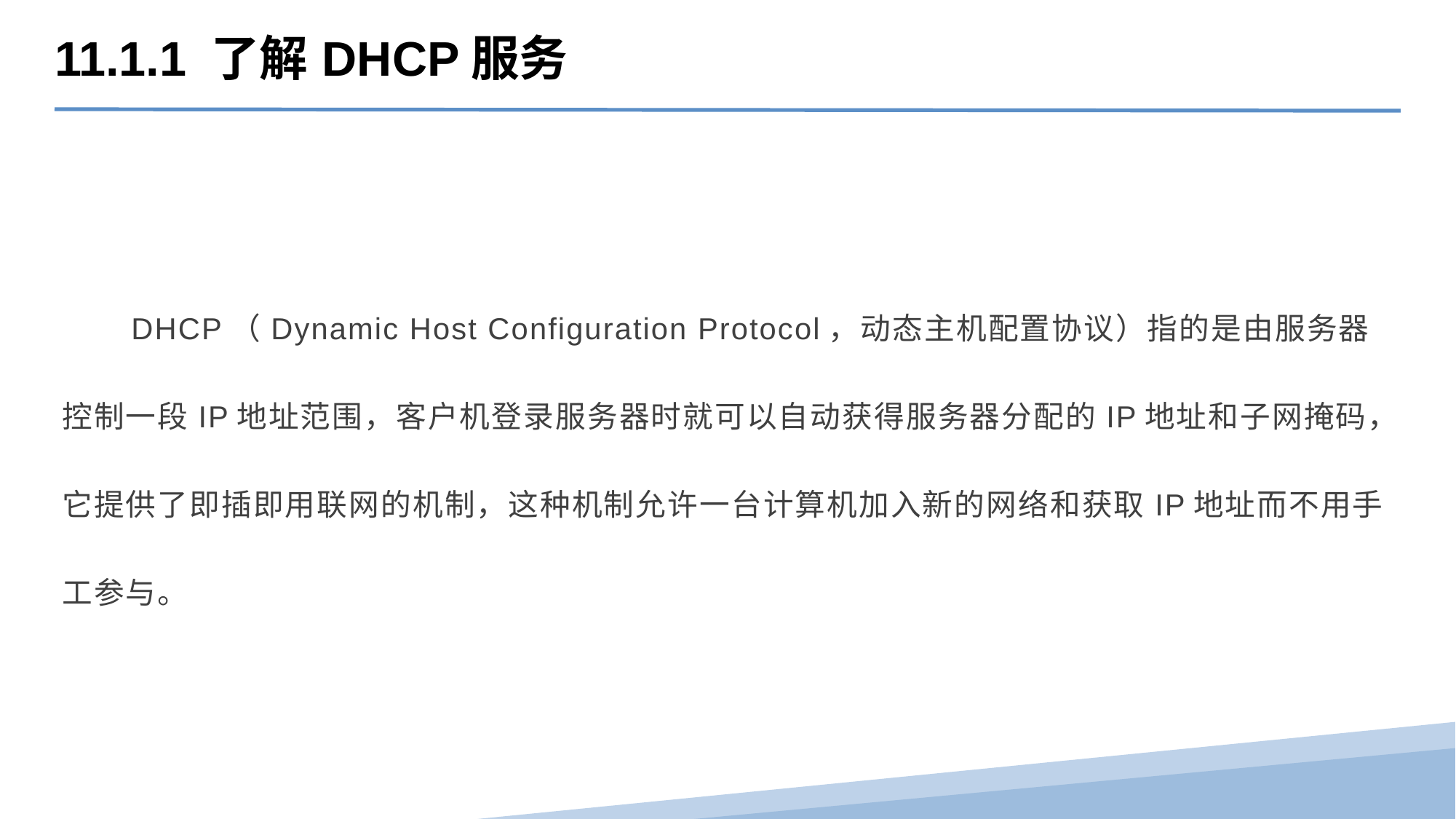

11.1.1 了解DHCP服务
       DHCP（Dynamic Host Configuration Protocol，动态主机配置协议）指的是由服务器控制一段IP地址范围，客户机登录服务器时就可以自动获得服务器分配的IP地址和子网掩码，它提供了即插即用联网的机制，这种机制允许一台计算机加入新的网络和获取IP地址而不用手工参与。